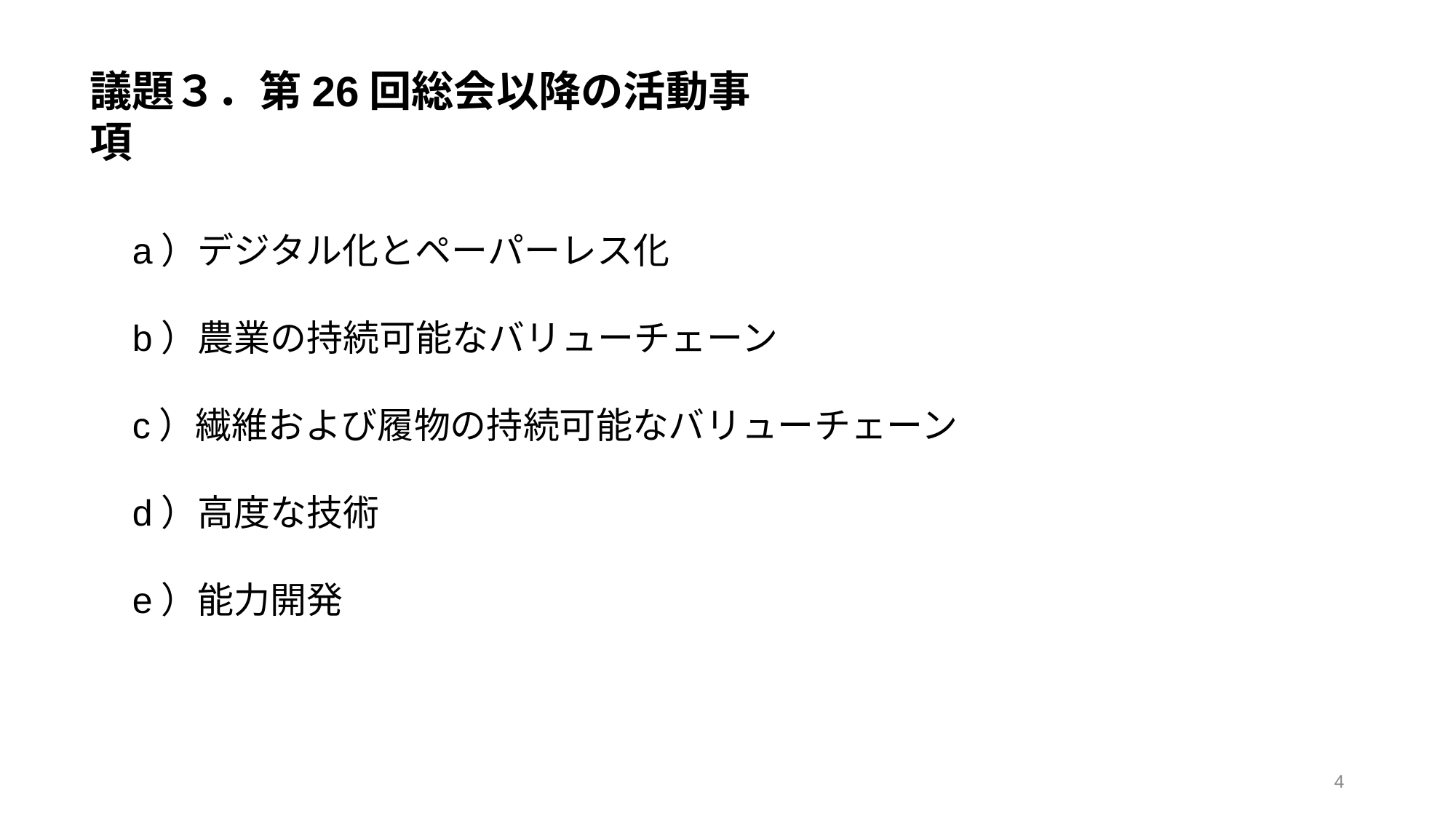

議題３．第26回総会以降の活動事項

a）デジタル化とペーパーレス化

b）農業の持続可能なバリューチェーン

c）繊維および履物の持続可能なバリューチェーン

d）高度な技術

e）能力開発

4